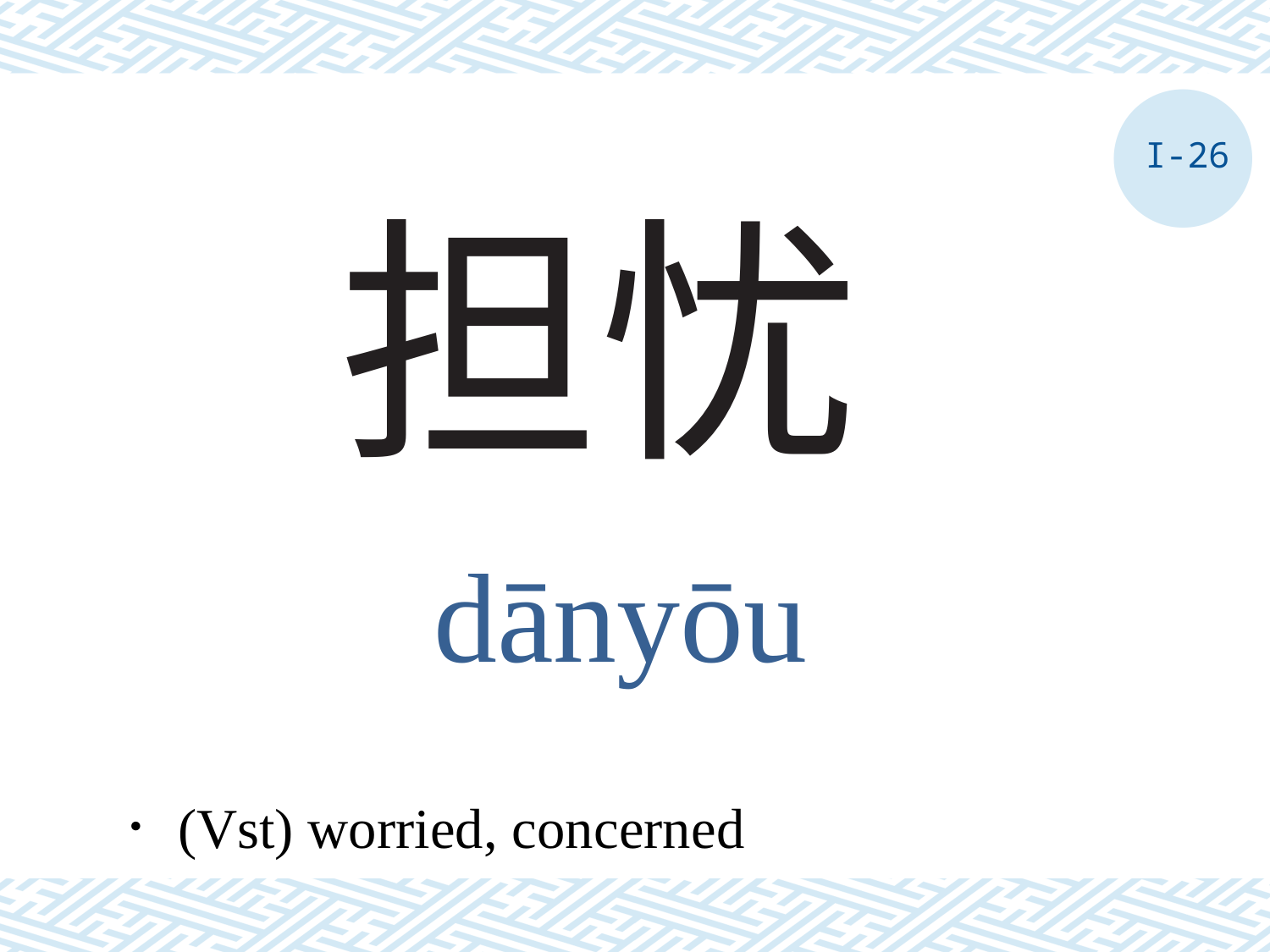

I-26

# 担忧
dānyōu
．(Vst) worried, concerned